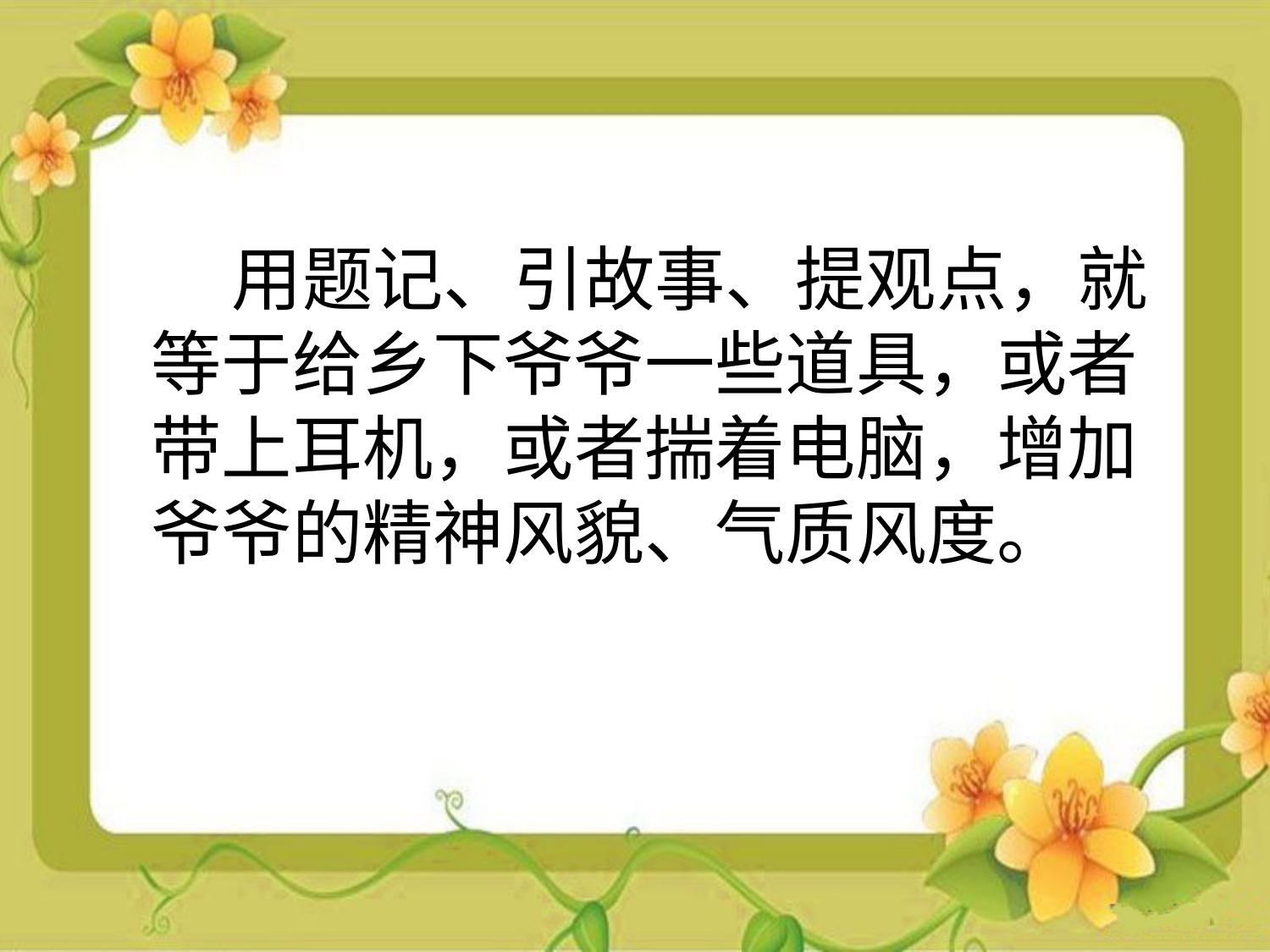

用题记、引故事、提观点，就等于给乡下爷爷一些道具，或者带上耳机，或者揣着电脑，增加爷爷的精神风貌、气质风度。